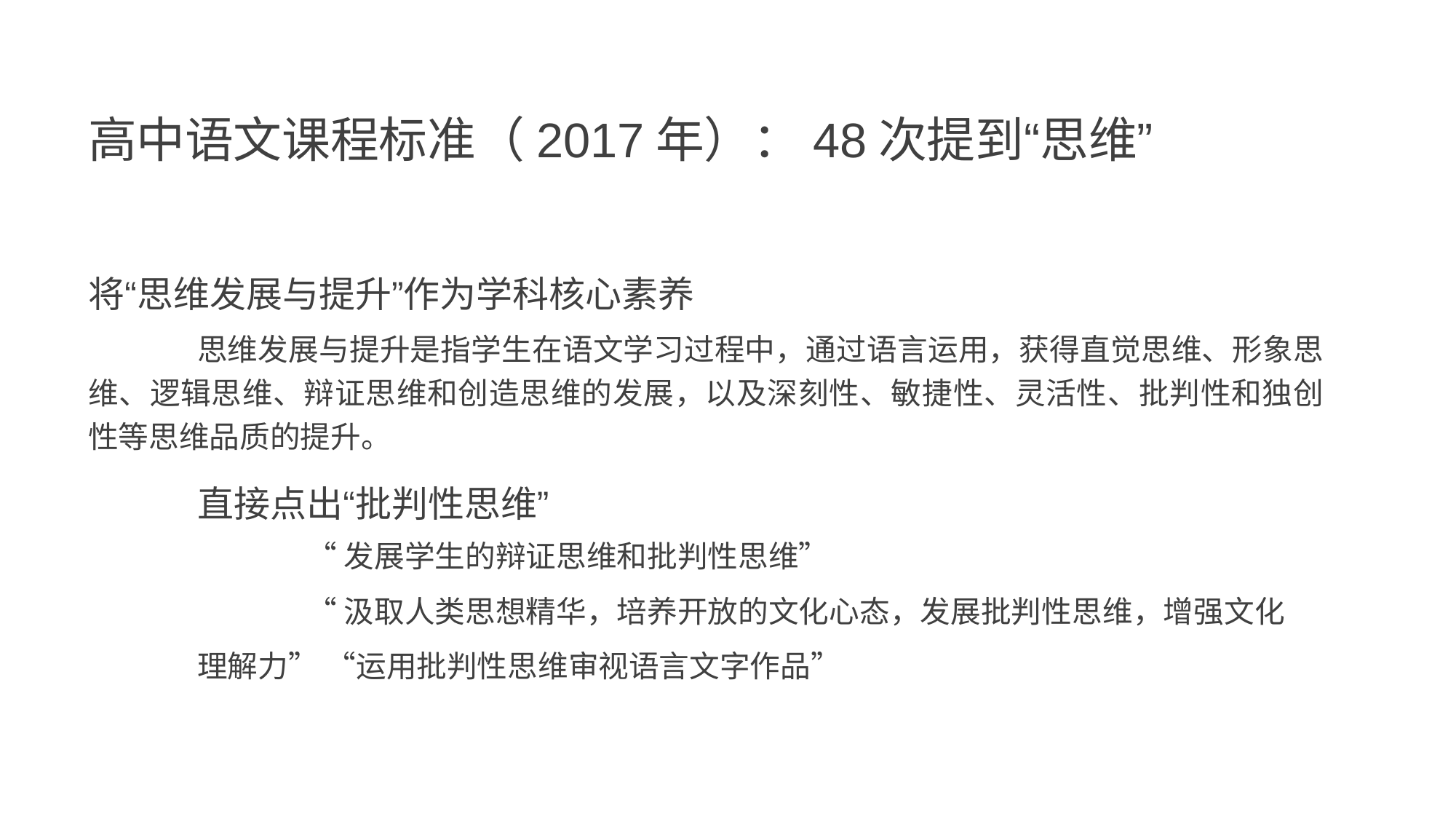

高中语文课程标准（2017年）：48次提到“思维”
将“思维发展与提升”作为学科核心素养
思维发展与提升是指学生在语文学习过程中，通过语言运用，获得直觉思维、形象思 维、逻辑思维、辩证思维和创造思维的发展，以及深刻性、敏捷性、灵活性、批判性和独创 性等思维品质的提升。
直接点出“批判性思维”
“发展学生的辩证思维和批判性思维”
“汲取人类思想精华，培养开放的文化心态，发展批判性思维，增强文化理解力” “运用批判性思维审视语言文字作品”